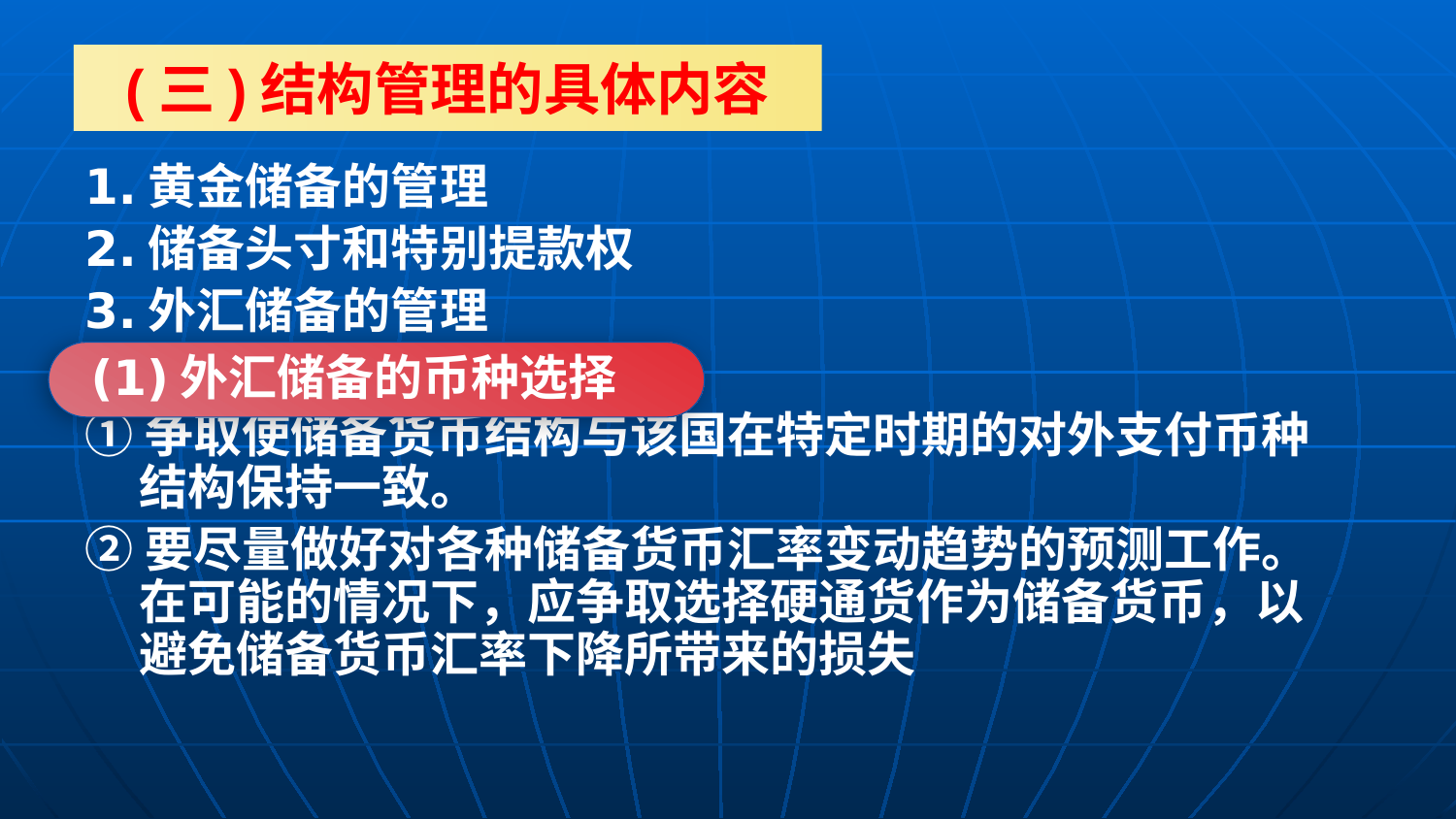

1.黄金储备的管理
2.储备头寸和特别提款权
3.外汇储备的管理

①争取使储备货币结构与该国在特定时期的对外支付币种结构保持一致。
②要尽量做好对各种储备货币汇率变动趋势的预测工作。在可能的情况下，应争取选择硬通货作为储备货币，以避免储备货币汇率下降所带来的损失
(三)结构管理的具体内容
 (1)外汇储备的币种选择